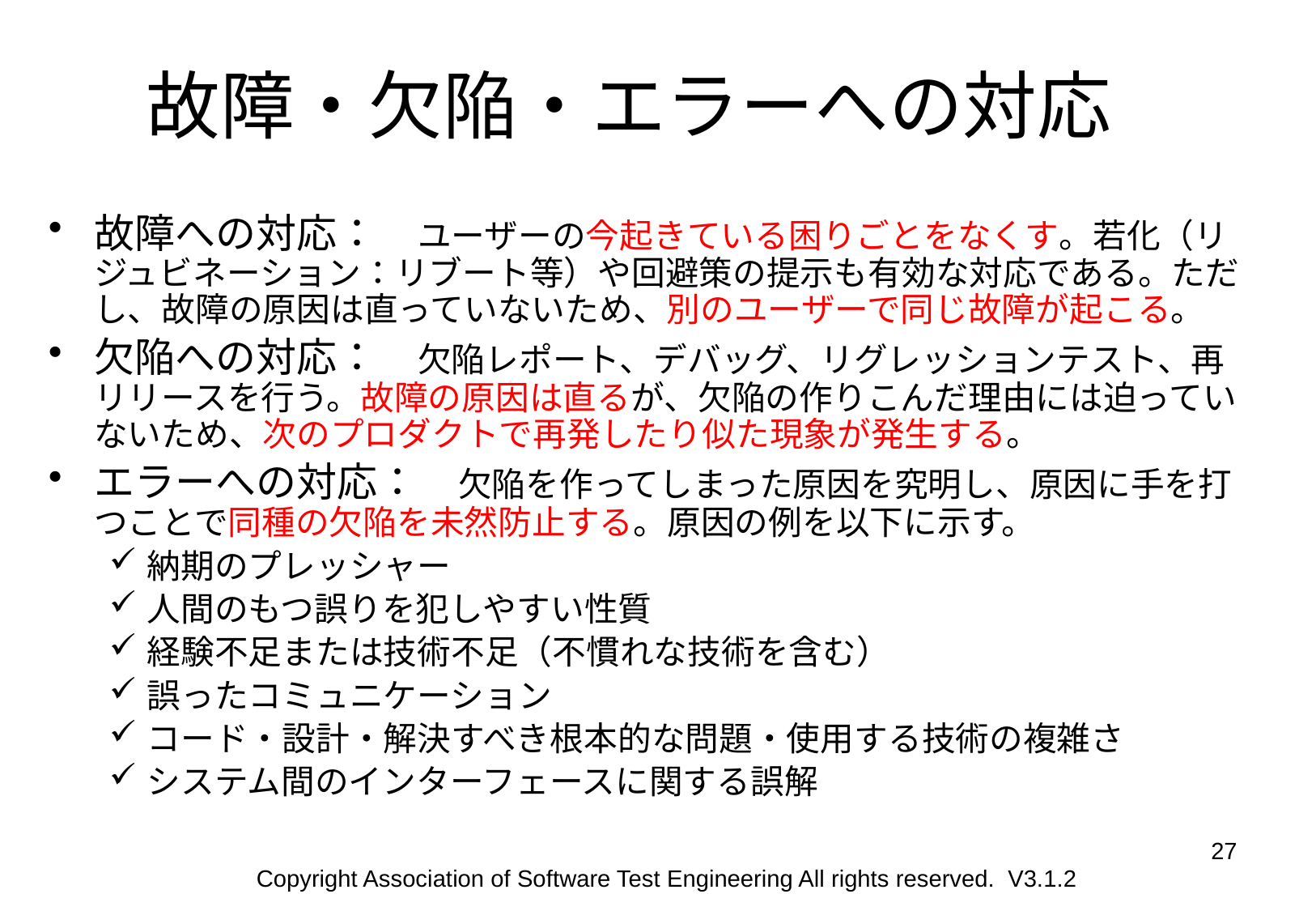

故障・欠陥・エラーへの対応
故障への対応：　ユーザーの今起きている困りごとをなくす。若化（リジュビネーション：リブート等）や回避策の提示も有効な対応である。ただし、故障の原因は直っていないため、別のユーザーで同じ故障が起こる。
欠陥への対応：　欠陥レポート、デバッグ、リグレッションテスト、再リリースを行う。故障の原因は直るが、欠陥の作りこんだ理由には迫っていないため、次のプロダクトで再発したり似た現象が発生する。
エラーへの対応：　欠陥を作ってしまった原因を究明し、原因に手を打つことで同種の欠陥を未然防止する。原因の例を以下に示す。
納期のプレッシャー
人間のもつ誤りを犯しやすい性質
経験不足または技術不足（不慣れな技術を含む）
誤ったコミュニケーション
コード・設計・解決すべき根本的な問題・使用する技術の複雑さ
システム間のインターフェースに関する誤解
27
Copyright Association of Software Test Engineering All rights reserved.  V3.1.2